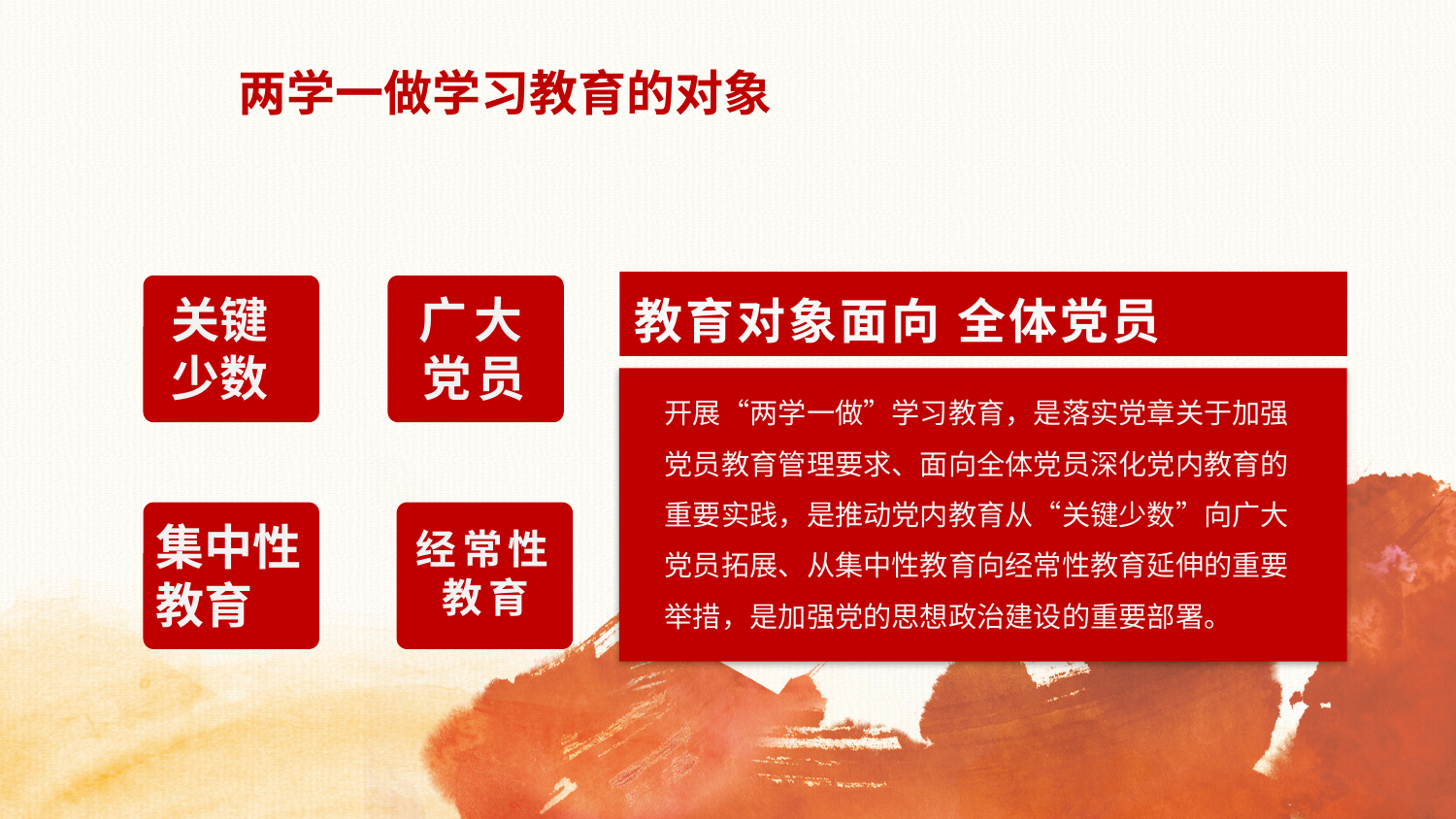

# 两学一做学习教育的对象
教育对象面向 全体党员

关键少数
广大党员

开展“两学一做”学习教育，是落实党章关于加强党员教育管理要求、面向全体党员深化党内教育的重要实践，是推动党内教育从“关键少数”向广大党员拓展、从集中性教育向经常性教育延伸的重要举措，是加强党的思想政治建设的重要部署。

集中性教育
经常性教育